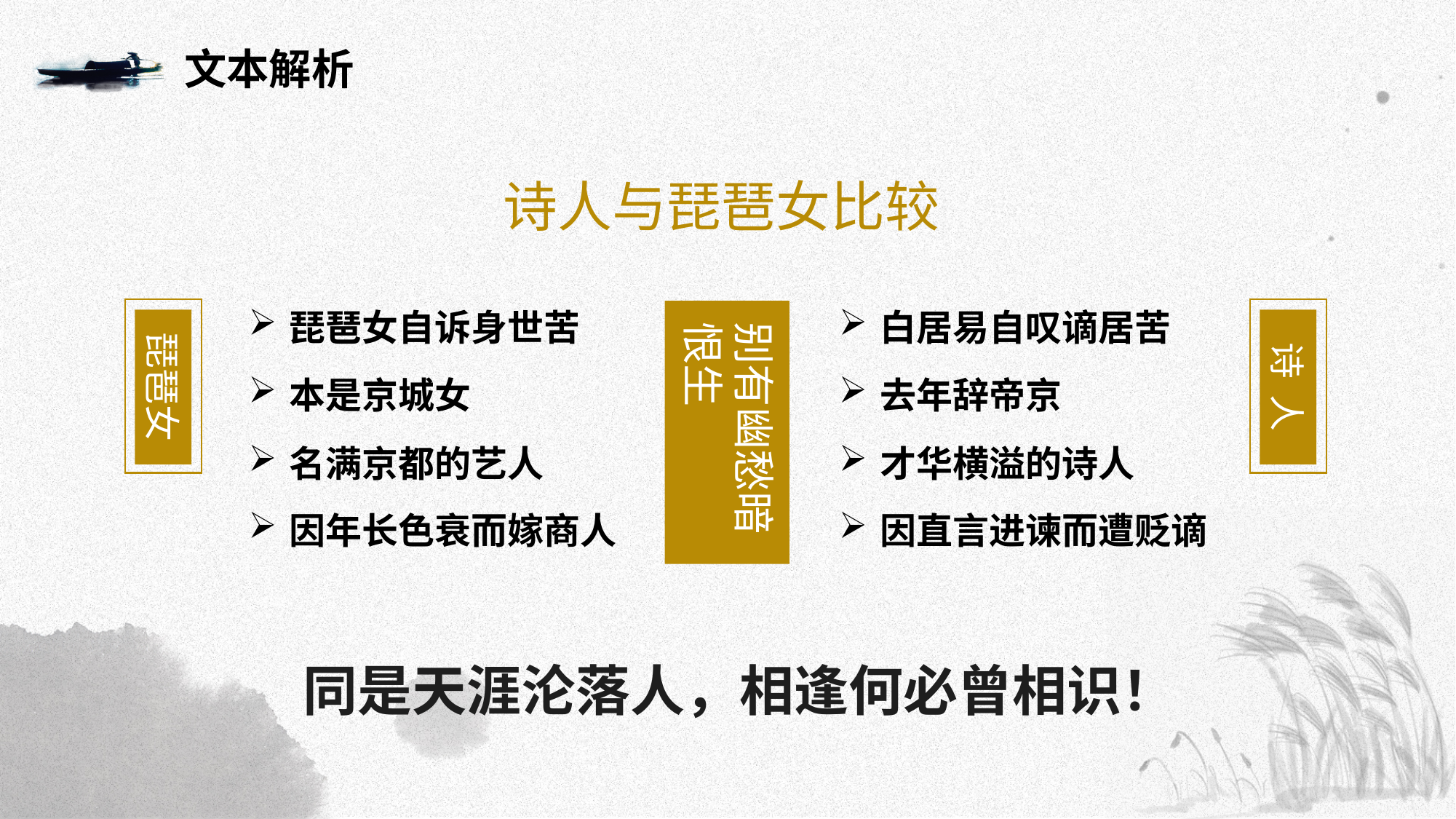

文本解析
诗人与琵琶女比较

琵琶女
琵琶女自诉身世苦
白居易自叹谪居苦

诗  人
别有幽愁暗恨生
本是京城女
去年辞帝京
名满京都的艺人
才华横溢的诗人
因年长色衰而嫁商人
因直言进谏而遭贬谪
同是天涯沦落人，相逢何必曾相识！